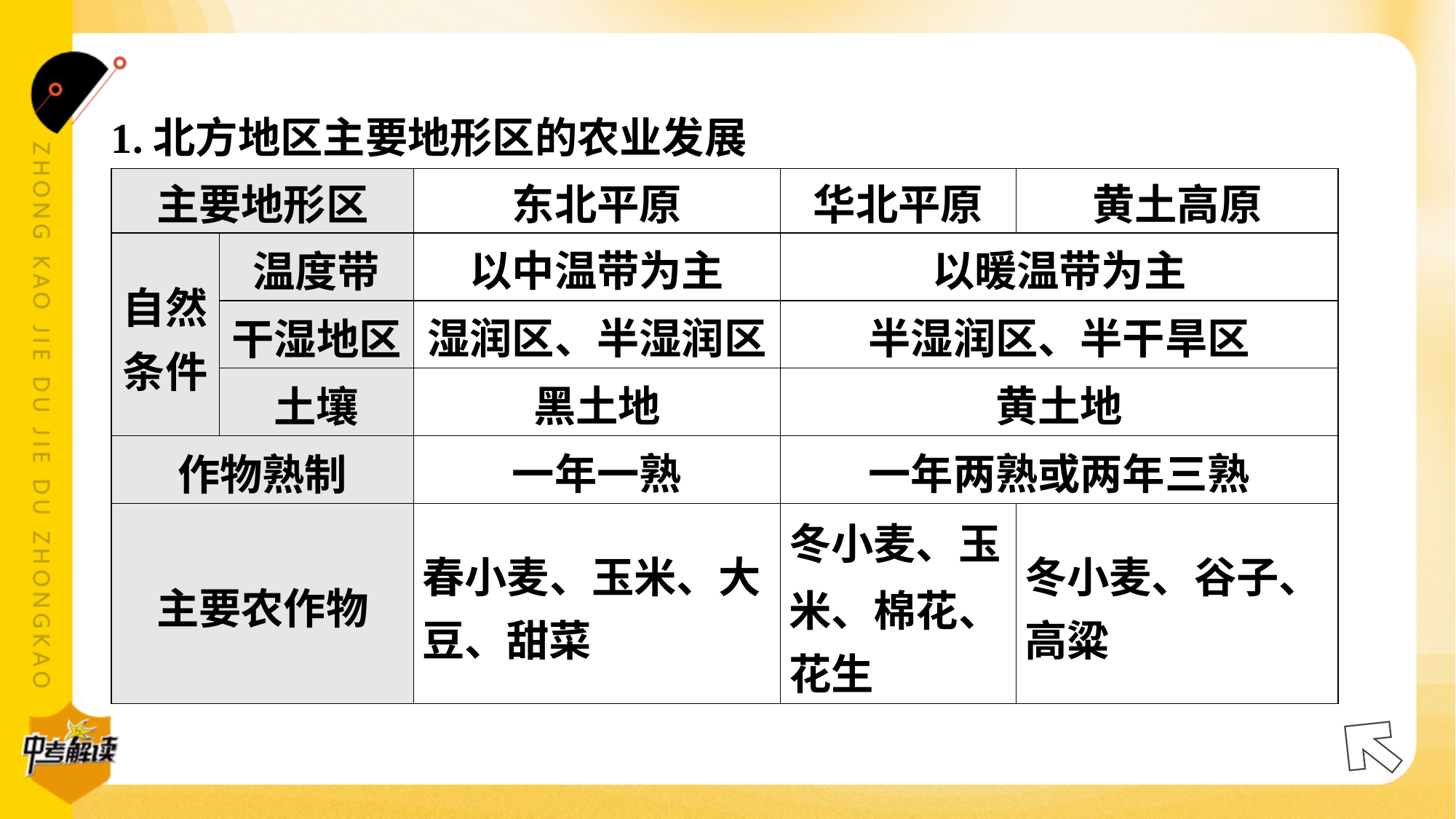

1.北方地区主要地形区的农业发展#1
| 主要地形区 |  | 东北平原 | 华北平原 | 黄土高原 |
| --- | --- | --- | --- | --- |
| 自然 条件 | 温度带 | 以中温带为主 | 以暖温带为主 |  |
|  | 干湿地区 | 湿润区、半湿润区 | 半湿润区、半干旱区 |  |
|  | 土壤 | 黑土地 | 黄土地 |  |
| 作物熟制 |  | 一年一熟 | 一年两熟或两年三熟 |  |
| 主要农作物 |  | 春小麦、玉米、大 豆、甜菜 | 冬小麦、玉 米、棉花、 花生 | 冬小麦、谷子、 高粱 |